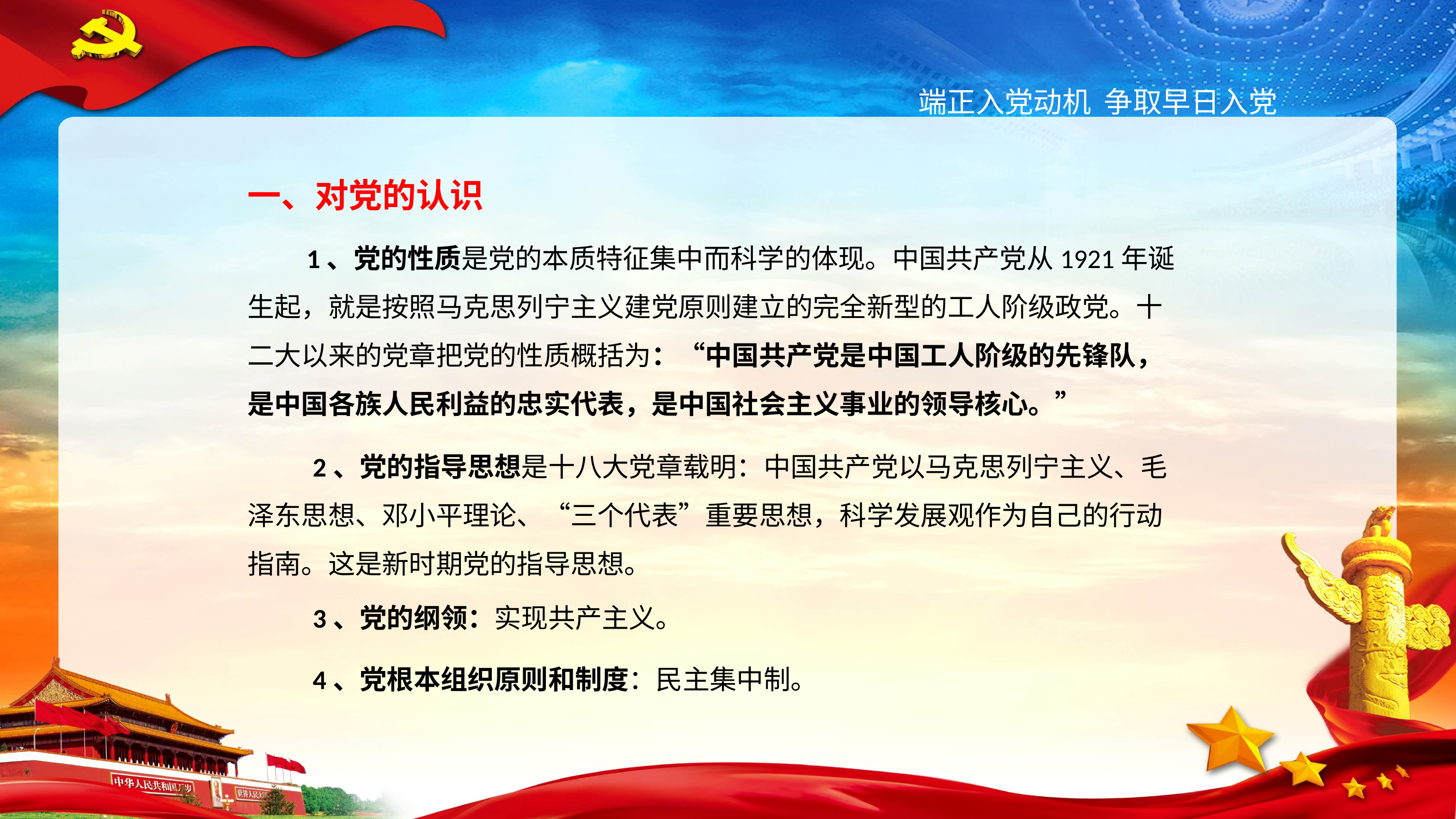

端正入党动机  争取早日入党
一、对党的认识
    1、党的性质是党的本质特征集中而科学的体现。中国共产党从1921年诞生起，就是按照马克思列宁主义建党原则建立的完全新型的工人阶级政党。十二大以来的党章把党的性质概括为：“中国共产党是中国工人阶级的先锋队，是中国各族人民利益的忠实代表，是中国社会主义事业的领导核心。”
     2、党的指导思想是十八大党章载明：中国共产党以马克思列宁主义、毛泽东思想、邓小平理论、“三个代表”重要思想，科学发展观作为自己的行动指南。这是新时期党的指导思想。
     3、党的纲领：实现共产主义。
     4、党根本组织原则和制度：民主集中制。